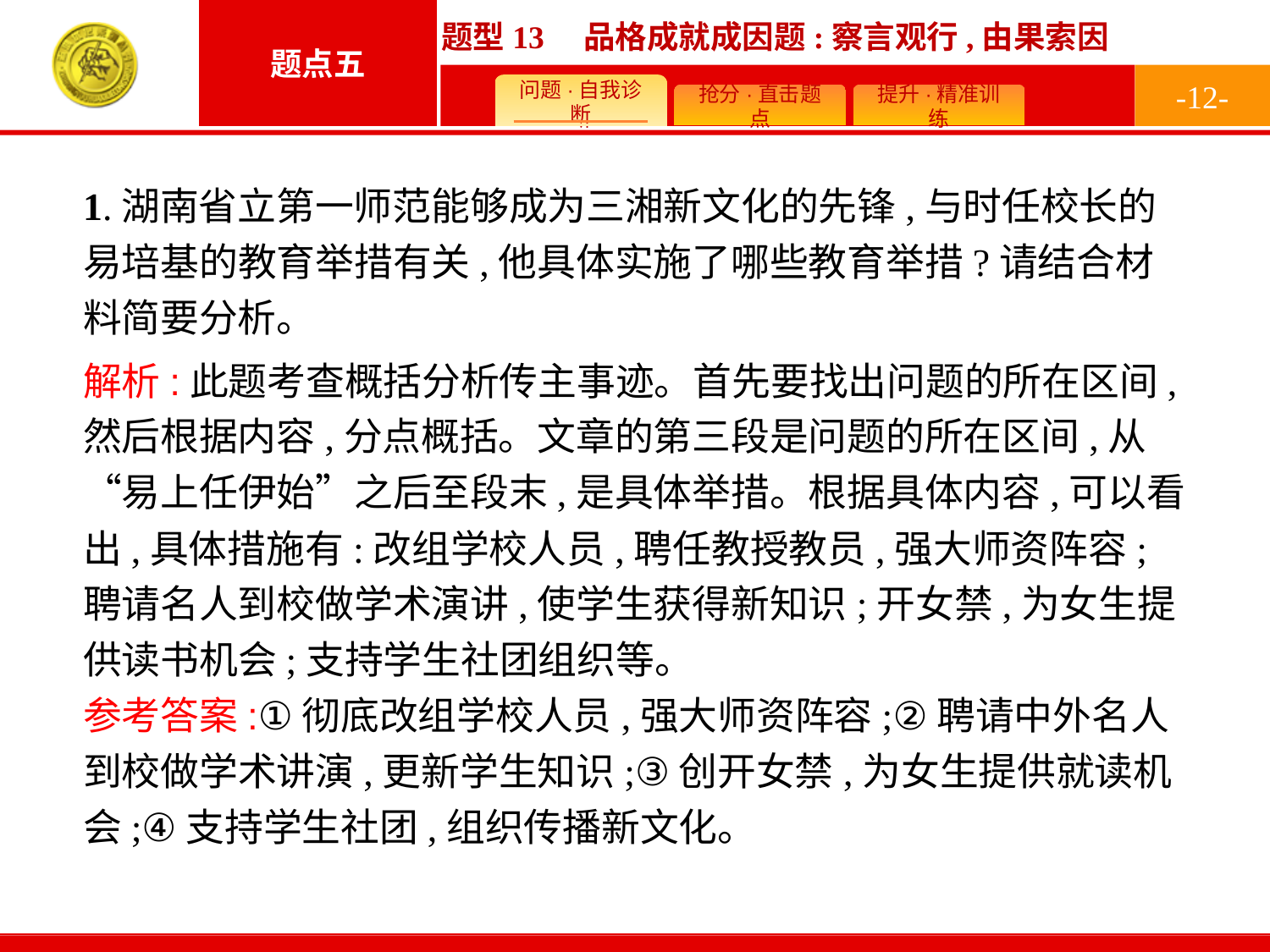

-12-
1.湖南省立第一师范能够成为三湘新文化的先锋,与时任校长的易培基的教育举措有关,他具体实施了哪些教育举措?请结合材料简要分析。
解析:此题考查概括分析传主事迹。首先要找出问题的所在区间,然后根据内容,分点概括。文章的第三段是问题的所在区间,从“易上任伊始”之后至段末,是具体举措。根据具体内容,可以看出,具体措施有:改组学校人员,聘任教授教员,强大师资阵容;聘请名人到校做学术演讲,使学生获得新知识;开女禁,为女生提供读书机会;支持学生社团组织等。
参考答案:①彻底改组学校人员,强大师资阵容;②聘请中外名人到校做学术讲演,更新学生知识;③创开女禁,为女生提供就读机会;④支持学生社团,组织传播新文化。